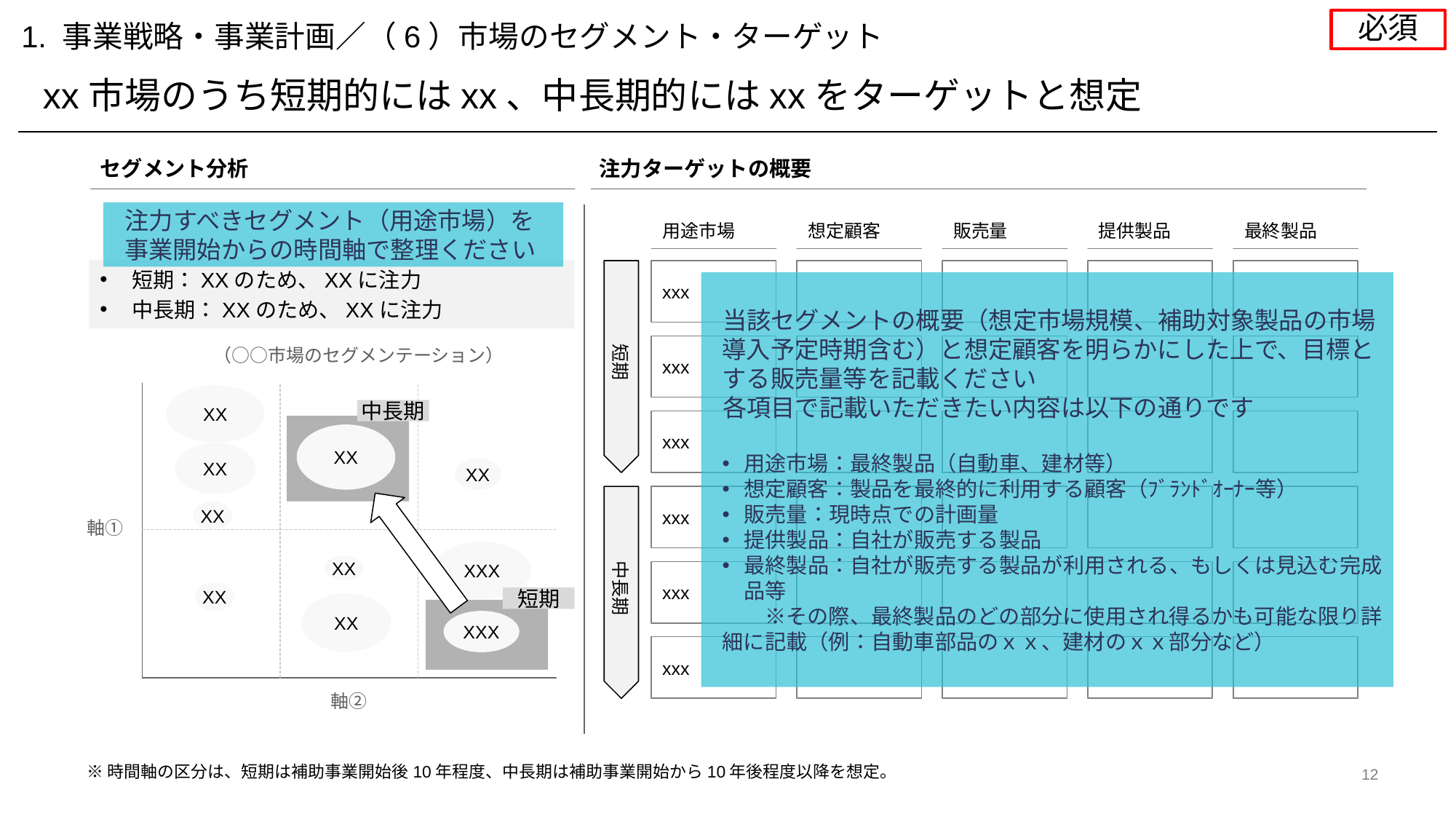

必須
1. 事業戦略・事業計画／（6）市場のセグメント・ターゲット
xx市場のうち短期的にはxx、中長期的にはxxをターゲットと想定
セグメント分析
注力ターゲットの概要
注力すべきセグメント（用途市場）を事業開始からの時間軸で整理ください
用途市場
xxx
xxx
xxx
xxx
xxx
xxx
想定顧客

販売量

提供製品

最終製品

短期：XXのため、XXに注力
中長期：XXのため、XXに注力
当該セグメントの概要（想定市場規模、補助対象製品の市場導入予定時期含む）と想定顧客を明らかにした上で、目標とする販売量等を記載ください
各項目で記載いただきたい内容は以下の通りです
用途市場：最終製品（自動車、建材等）
想定顧客：製品を最終的に利用する顧客（ﾌﾞﾗﾝﾄﾞｵｰﾅｰ等）
販売量：現時点での計画量
提供製品：自社が販売する製品
最終製品：自社が販売する製品が利用される、もしくは見込む完成品等
　　※その際、最終製品のどの部分に使用され得るかも可能な限り詳細に記載（例：自動車部品のｘｘ、建材のｘｘ部分など）
（○○市場のセグメンテーション）

XX
中長期

XX
XX
XX
XX
軸①

XXX
XX
XX
短期
XX

XXX
軸②
短期
中長期
※時間軸の区分は、短期は補助事業開始後10年程度、中長期は補助事業開始から10年後程度以降を想定。